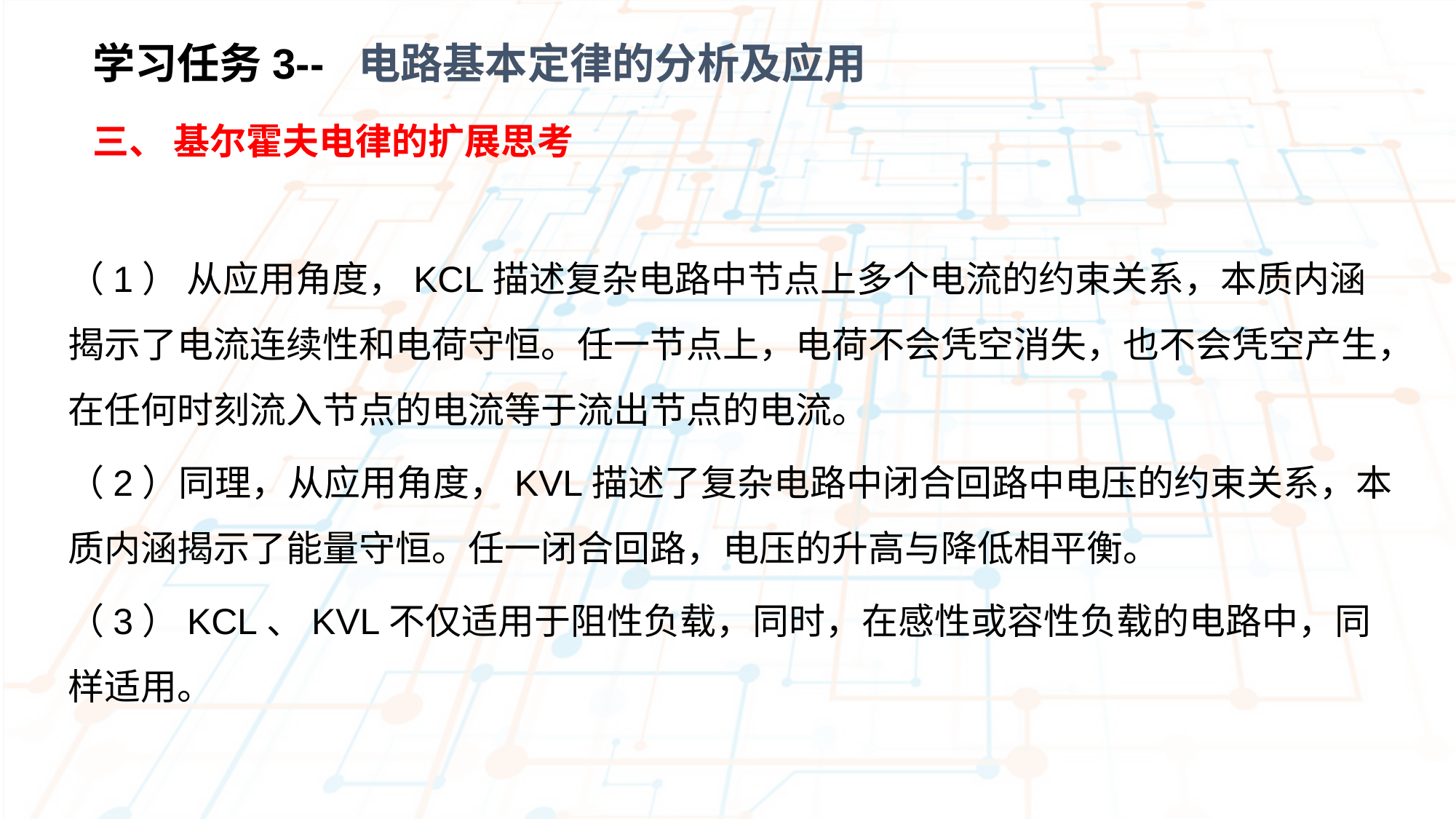

学习任务3--  电路基本定律的分析及应用
三、 基尔霍夫电律的扩展思考

（1） 从应用角度，KCL描述复杂电路中节点上多个电流的约束关系，本质内涵揭示了电流连续性和电荷守恒。任一节点上，电荷不会凭空消失，也不会凭空产生，在任何时刻流入节点的电流等于流出节点的电流。
（2）同理，从应用角度，KVL描述了复杂电路中闭合回路中电压的约束关系，本质内涵揭示了能量守恒。任一闭合回路，电压的升高与降低相平衡。
（3）KCL、KVL不仅适用于阻性负载，同时，在感性或容性负载的电路中，同样适用。